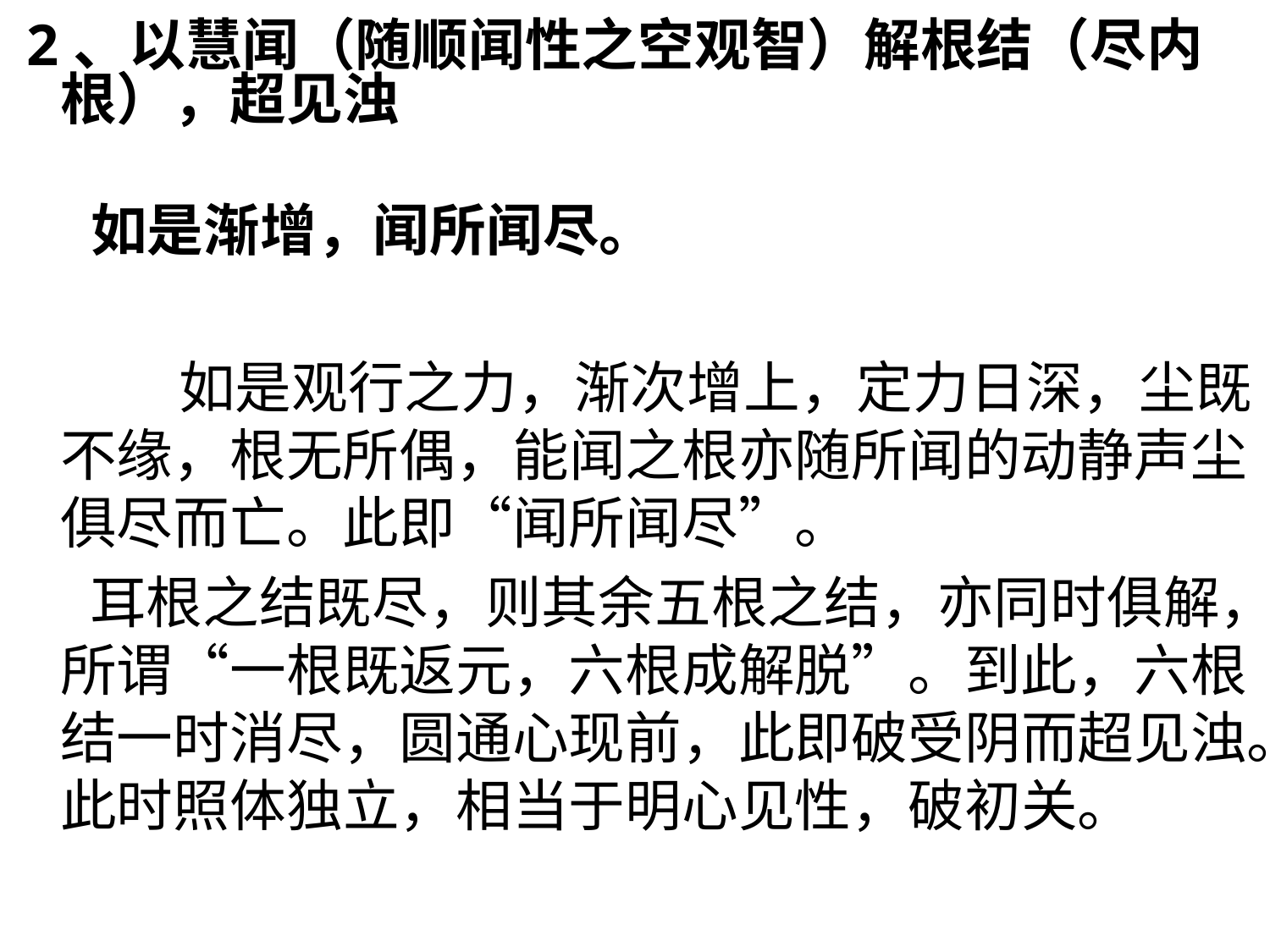

2、以慧闻（随顺闻性之空观智）解根结（尽内根），超见浊

     如是渐增，闻所闻尽。

            如是观行之力，渐次增上，定力日深，尘既不缘，根无所偶，能闻之根亦随所闻的动静声尘俱尽而亡。此即“闻所闻尽”。
     耳根之结既尽，则其余五根之结，亦同时俱解，所谓“一根既返元，六根成解脱”。到此，六根结一时消尽，圆通心现前，此即破受阴而超见浊。此时照体独立，相当于明心见性，破初关。